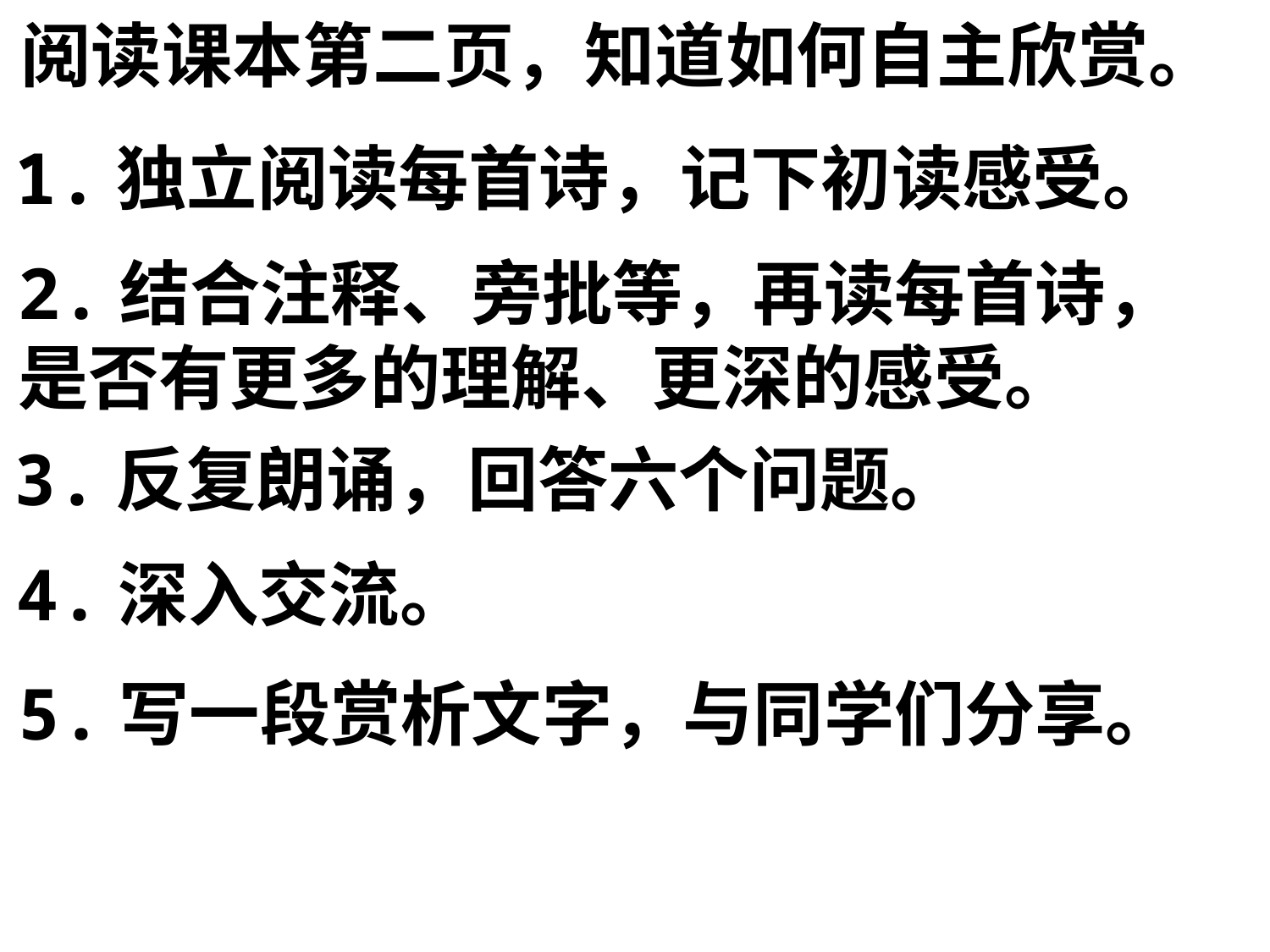

阅读课本第二页，知道如何自主欣赏。
1.独立阅读每首诗，记下初读感受。
2.结合注释、旁批等，再读每首诗，是否有更多的理解、更深的感受。
3.反复朗诵，回答六个问题。
4.深入交流。
5.写一段赏析文字，与同学们分享。